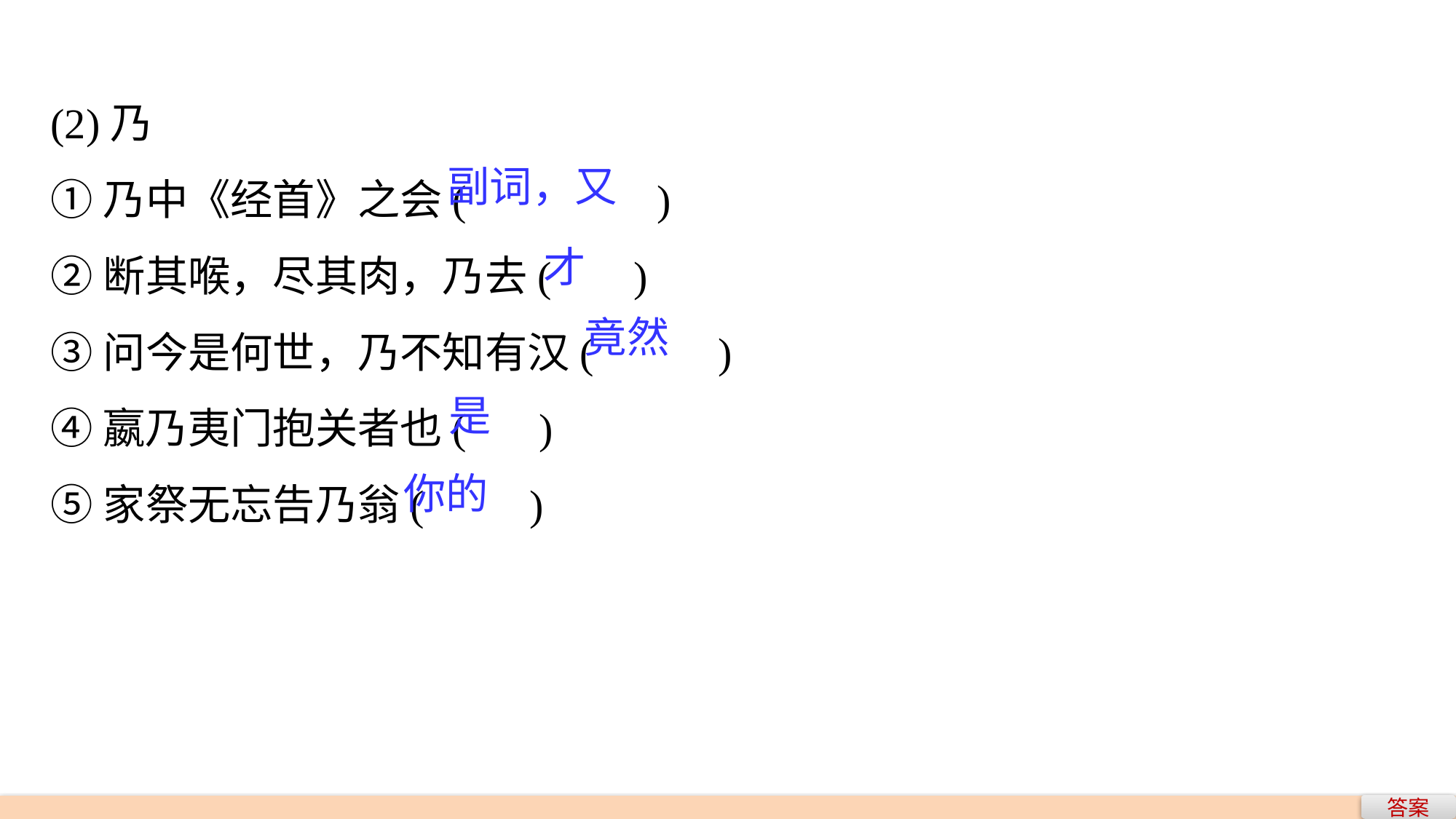

(2)乃
①乃中《经首》之会(　　　　)
②断其喉，尽其肉，乃去(　  )
③问今是何世，乃不知有汉(　　  )
④嬴乃夷门抱关者也(　 )
⑤家祭无忘告乃翁(　　)
副词，又
才
竟然
是
你的
答案